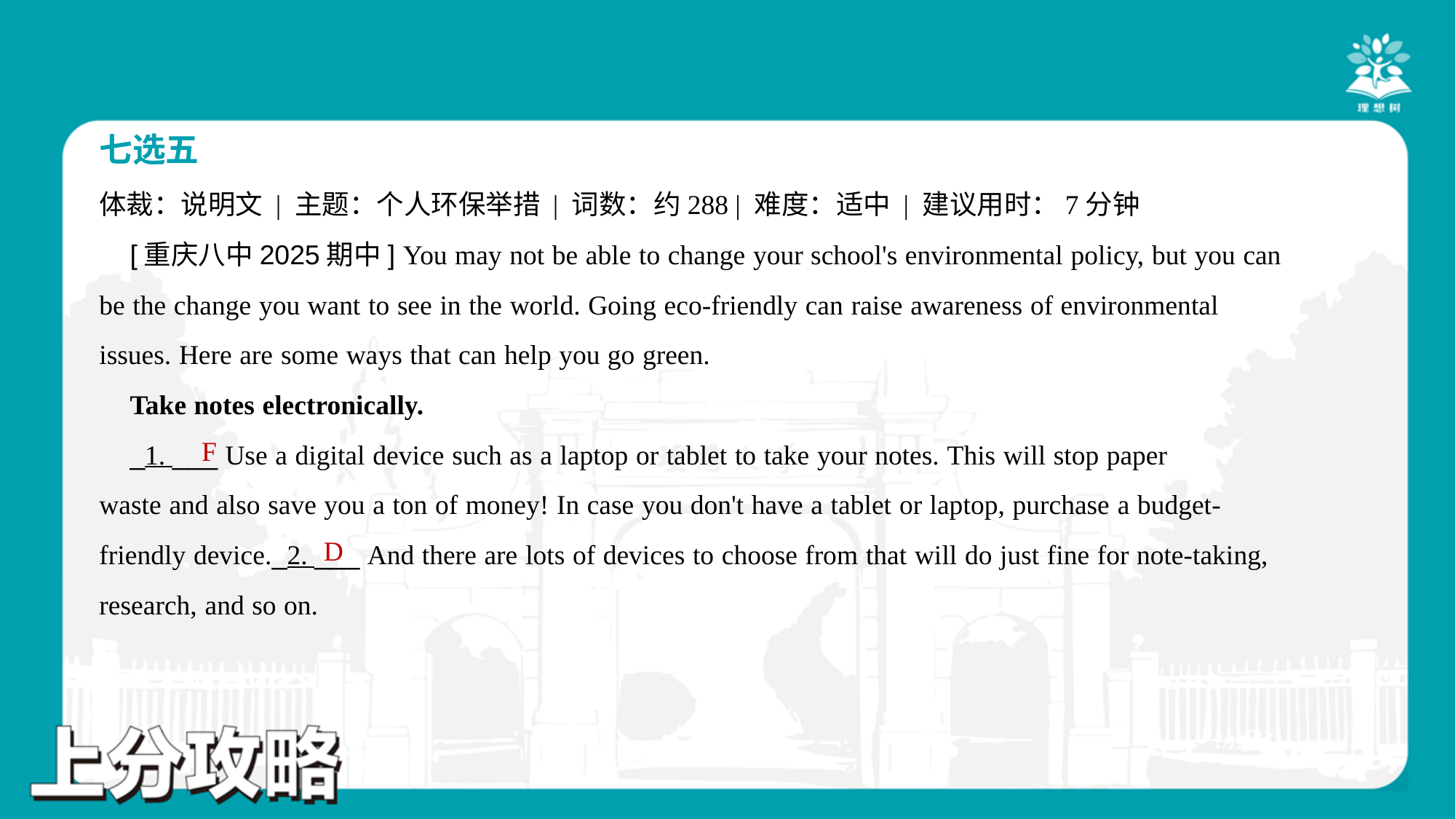

七选五
体裁：说明文 | 主题：个人环保举措 | 词数：约288 | 难度：适中 | 建议用时：7分钟
    [重庆八中2025期中] You may not be able to change your school's environmental policy, but you can
be the change you want to see in the world. Going eco-friendly can raise awareness of environmental
issues. Here are some ways that can help you go green.
    Take notes electronically.
    _1. ___ Use a digital device such as a laptop or tablet to take your notes. This will stop paper
waste and also save you a ton of money! In case you don't have a tablet or laptop, purchase a budget-
friendly device._2. ___ And there are lots of devices to choose from that will do just fine for note-taking,
research, and so on.

F
D